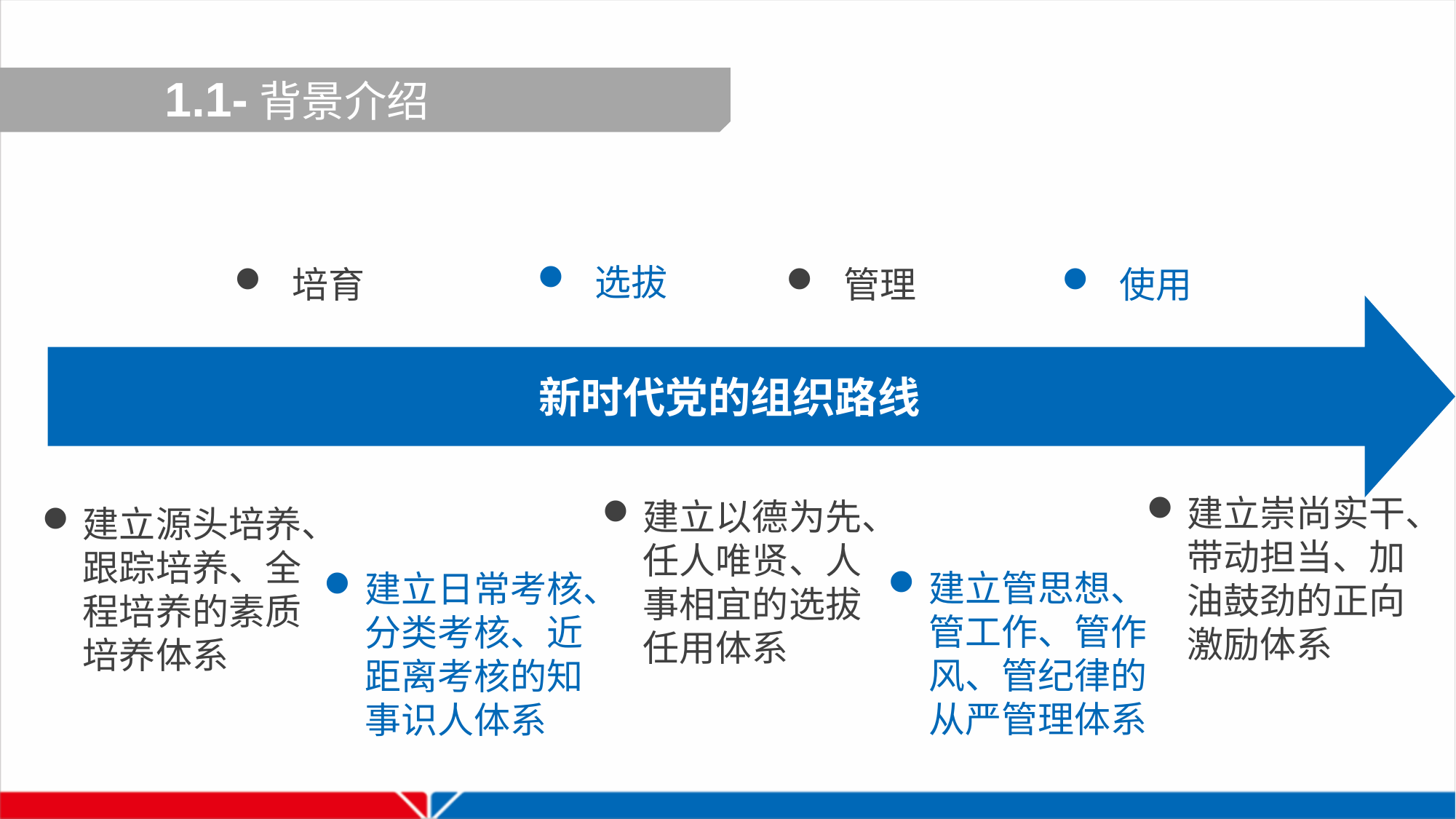

新时代党的组织路线
             1.1-背景介绍

 选拔
 管理
 使用
 培育
建立崇尚实干、带动担当、加油鼓劲的正向激励体系
建立以德为先、任人唯贤、人事相宜的选拔任用体系
建立源头培养、跟踪培养、全程培养的素质培养体系
建立管思想、管工作、管作风、管纪律的从严管理体系
建立日常考核、分类考核、近距离考核的知事识人体系